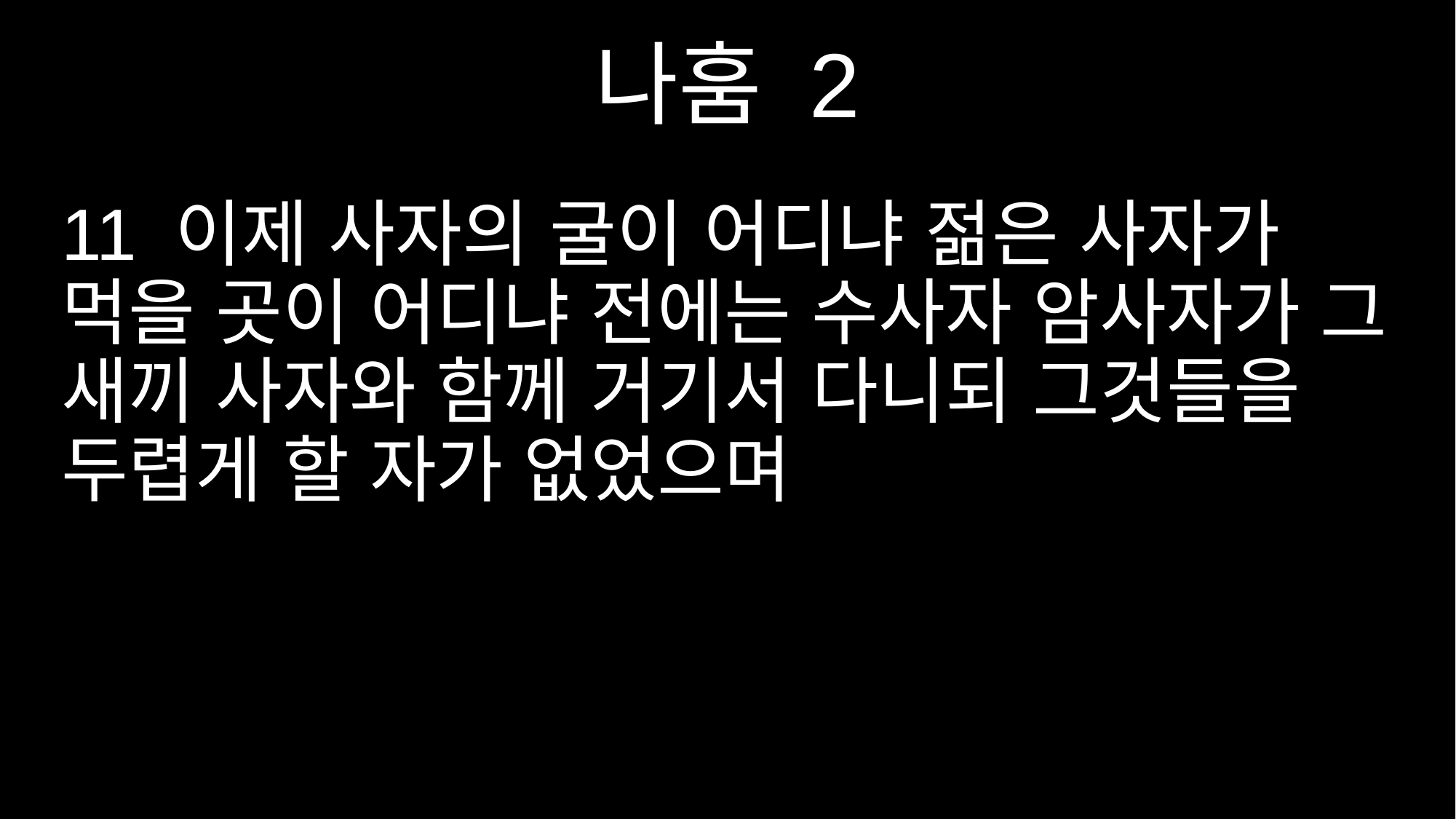

나훔 2
11 이제 사자의 굴이 어디냐 젊은 사자가 먹을 곳이 어디냐 전에는 수사자 암사자가 그 새끼 사자와 함께 거기서 다니되 그것들을 두렵게 할 자가 없었으며